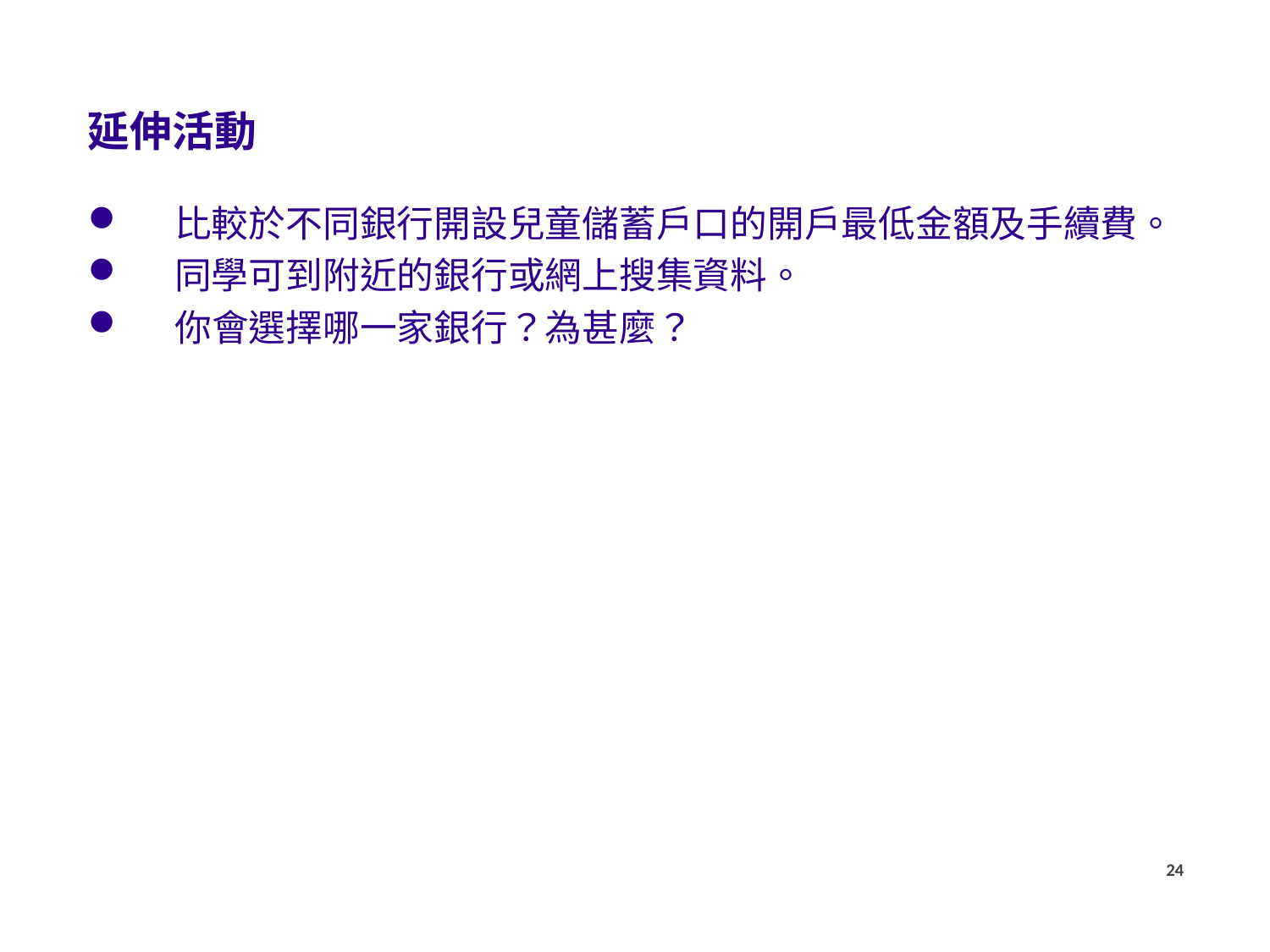

延伸活動
比較於不同銀行開設兒童儲蓄戶口的開戶最低金額及手續費。
同學可到附近的銀行或網上搜集資料。
你會選擇哪一家銀行？為甚麼？